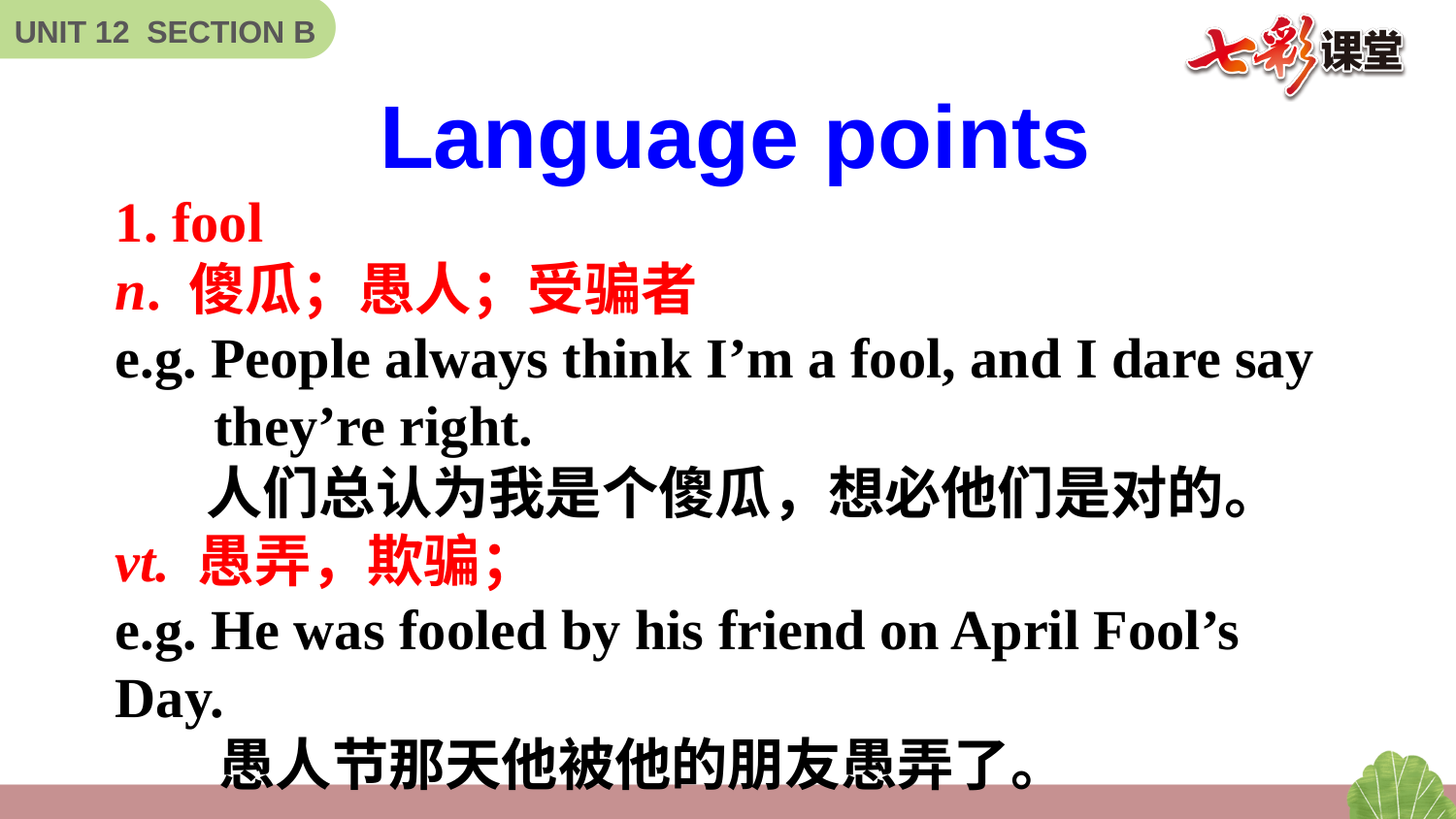

Language points
1. fool
n. 傻瓜；愚人；受骗者
e.g. People always think I’m a fool, and I dare say
       they’re right.
      人们总认为我是个傻瓜，想必他们是对的。
vt. 愚弄，欺骗；
e.g. He was fooled by his friend on April Fool’s Day.
       愚人节那天他被他的朋友愚弄了。